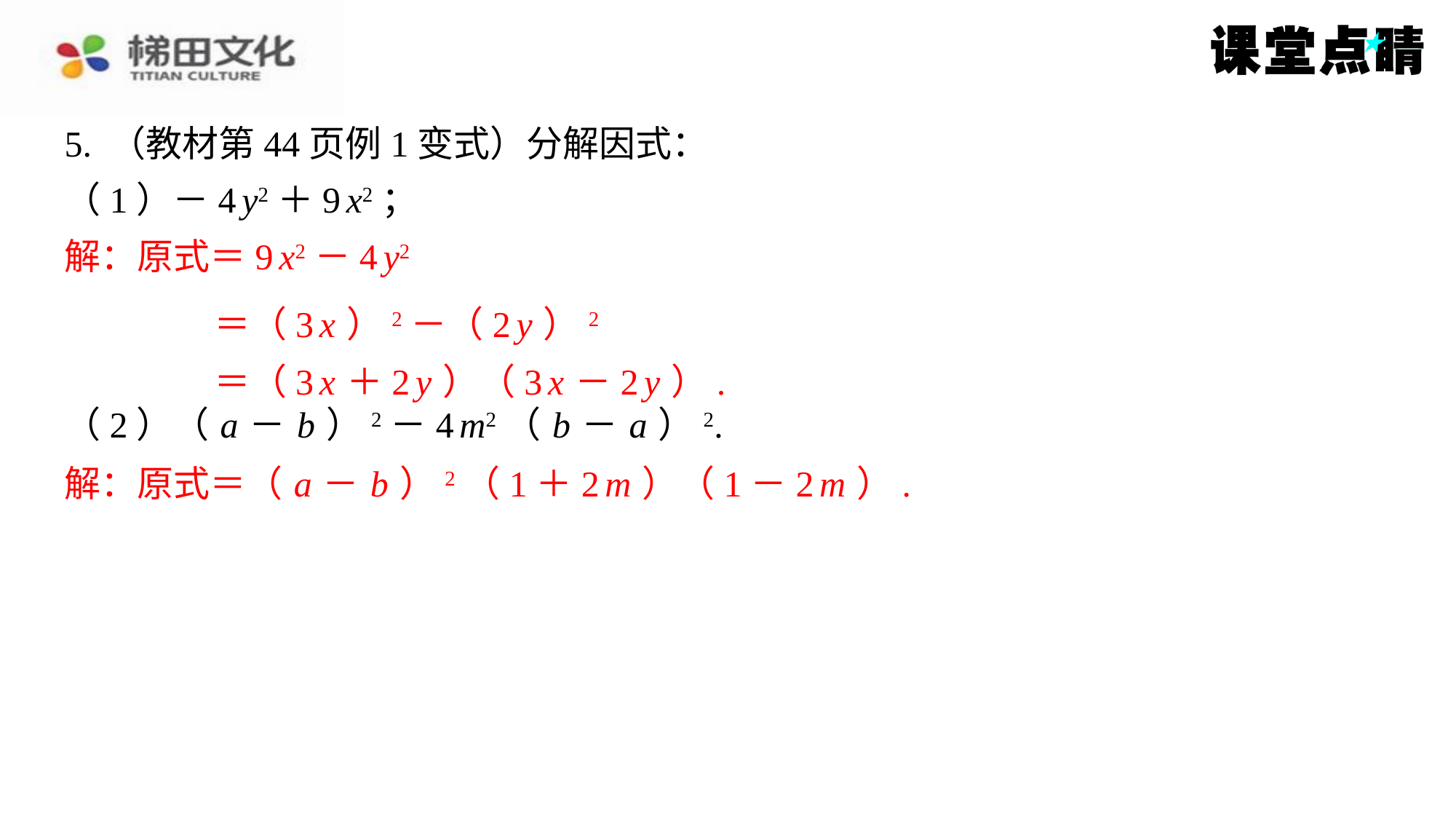

5. （教材第44页例1变式）分解因式：
（1）－4 y2＋9 x2；
解：原式＝9 x2－4 y2
＝（3 x ）2－（2 y ）2
＝（3 x ＋2 y ）（3 x －2 y ）.
（2）（ a － b ）2－4 m2（ b － a ）2.
解：原式＝（ a － b ）2（1＋2 m ）（1－2 m ）.
解：原式＝9 x2－4 y2
＝（3 x ）2－（2 y ）2
＝（3 x ＋2 y ）（3 x －2 y ）.
解：原式＝（ a － b ）2（1＋2 m ）（1－2 m ）.